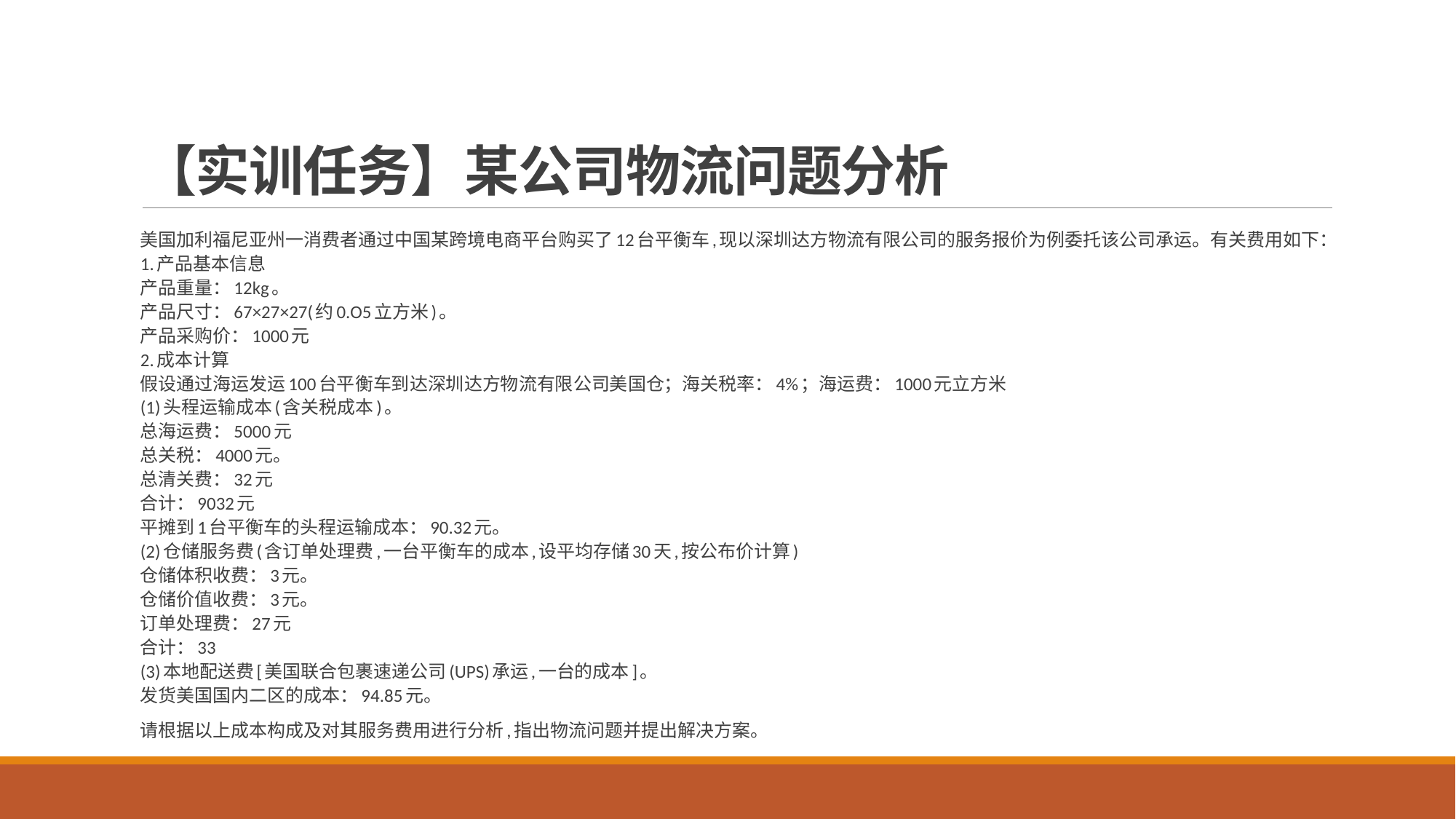

# 【实训任务】某公司物流问题分析
美国加利福尼亚州一消费者通过中国某跨境电商平台购买了12台平衡车,现以深圳达方物流有限公司的服务报价为例委托该公司承运。有关费用如下：
1.产品基本信息
产品重量：12kg。
产品尺寸：67×27×27(约0.O5立方米)。
产品采购价：1000元
2.成本计算
假设通过海运发运100台平衡车到达深圳达方物流有限公司美国仓；海关税率：4%；海运费：1000元立方米
(1)头程运输成本(含关税成本)。
总海运费：5000元
总关税：4000元。
总清关费：32元
合计：9032元
平摊到1台平衡车的头程运输成本：90.32元。
(2)仓储服务费(含订单处理费,一台平衡车的成本,设平均存储30天,按公布价计算)
仓储体积收费：3元。
仓储价值收费：3元。
订单处理费：27元
合计：33
(3)本地配送费[美国联合包裹速递公司(UPS)承运,一台的成本]。
发货美国国内二区的成本：94.85元。
请根据以上成本构成及对其服务费用进行分析,指出物流问题并提出解决方案。